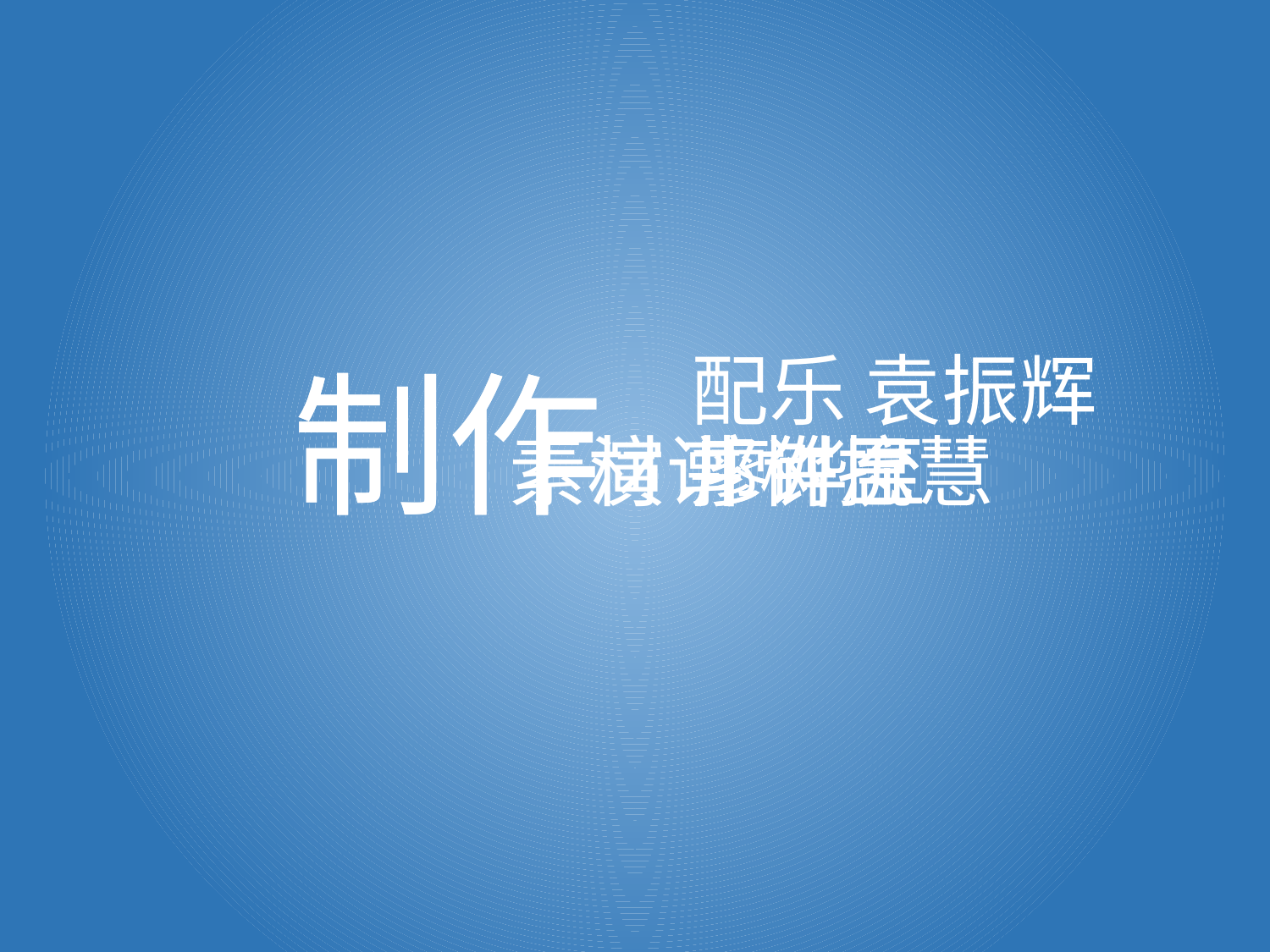

配乐 袁振辉

制作
廖铧至
制作
                 素材 郭树抗
                 演讲 许思慧
廖铧至